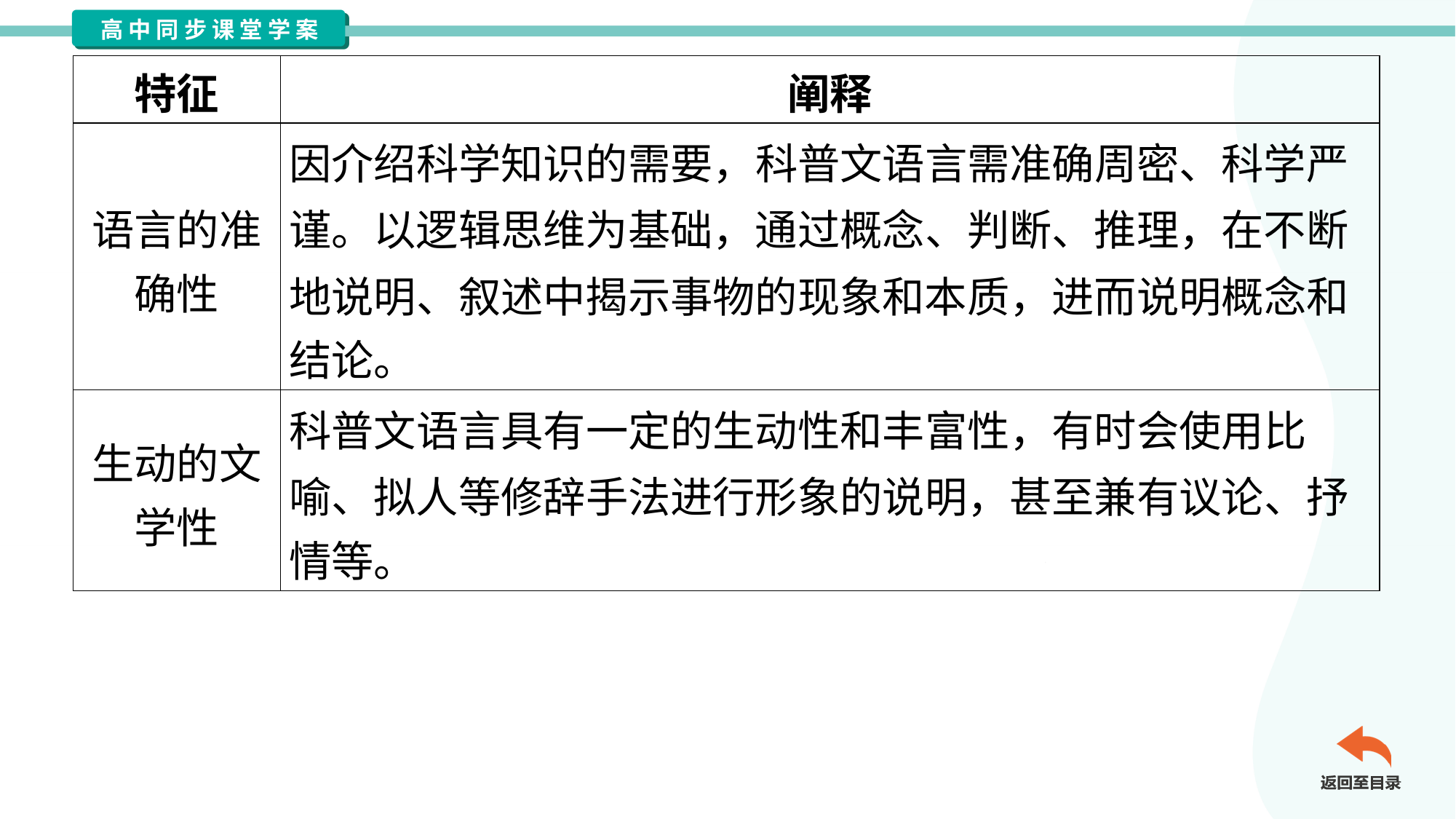

| 特征 | 阐释 |
| --- | --- |
| 语言的准 确性 | 因介绍科学知识的需要，科普文语言需准确周密、科学严 谨。以逻辑思维为基础，通过概念、判断、推理，在不断 地说明、叙述中揭示事物的现象和本质，进而说明概念和 结论。 |
| 生动的文 学性 | 科普文语言具有一定的生动性和丰富性，有时会使用比 喻、拟人等修辞手法进行形象的说明，甚至兼有议论、抒 情等。 |